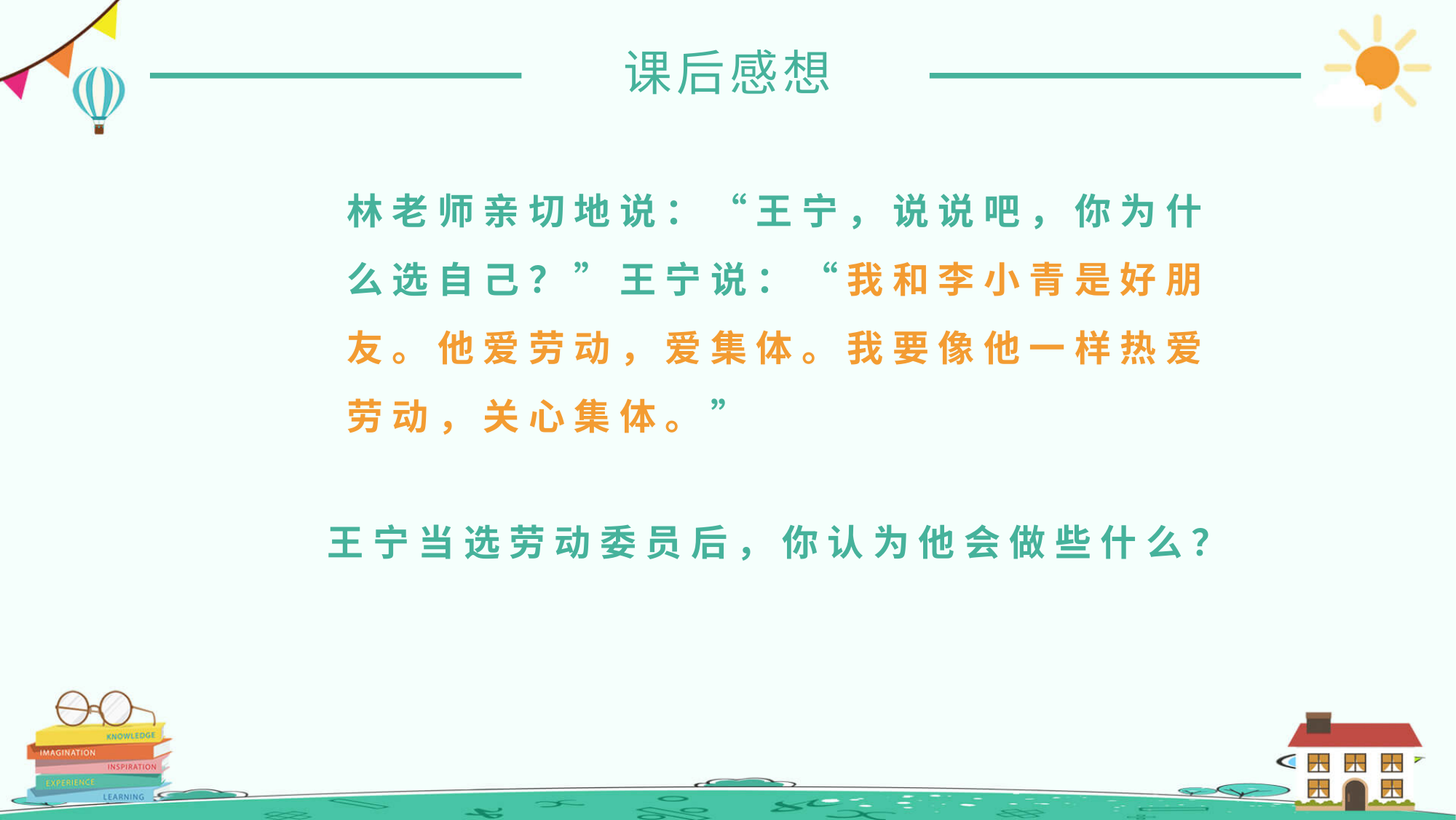

课后感想

林老师亲切地说：“王宁，说说吧，你为什么选自己？”王宁说：“我和李小青是好朋友。他爱劳动，爱集体。我要像他一样热爱劳动，关心集体。”

王宁当选劳动委员后，你认为他会做些什么？